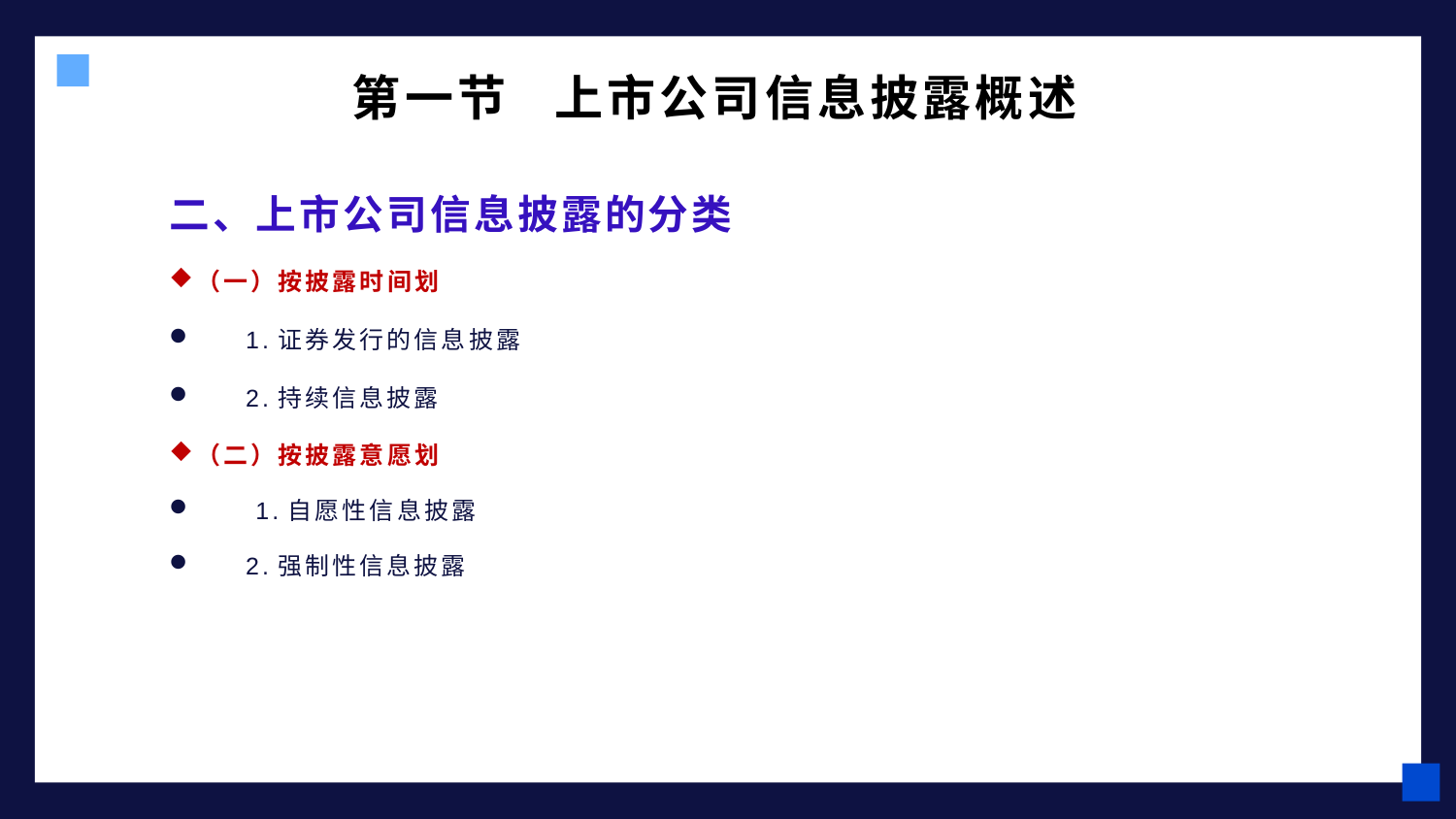

# 第一节   上市公司信息披露概述
二、上市公司信息披露的分类
（一）按披露时间划
     1.证券发行的信息披露
     2.持续信息披露
（二）按披露意愿划
      1.自愿性信息披露
     2.强制性信息披露